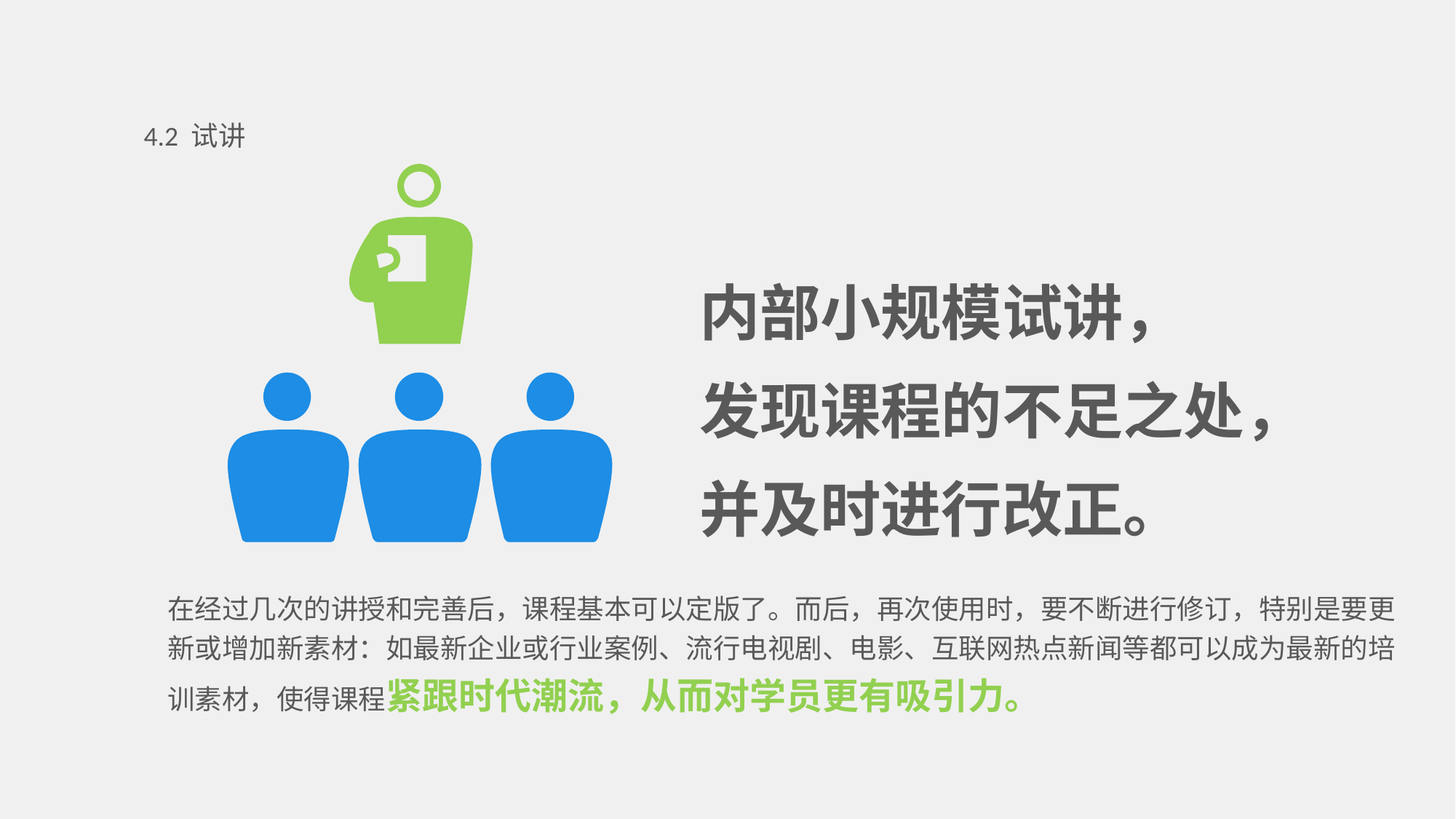

4.2 试讲

内部小规模试讲，
发现课程的不足之处，
并及时进行改正。
在经过几次的讲授和完善后，课程基本可以定版了。而后，再次使用时，要不断进行修订，特别是要更新或增加新素材：如最新企业或行业案例、流行电视剧、电影、互联网热点新闻等都可以成为最新的培训素材，使得课程紧跟时代潮流，从而对学员更有吸引力。